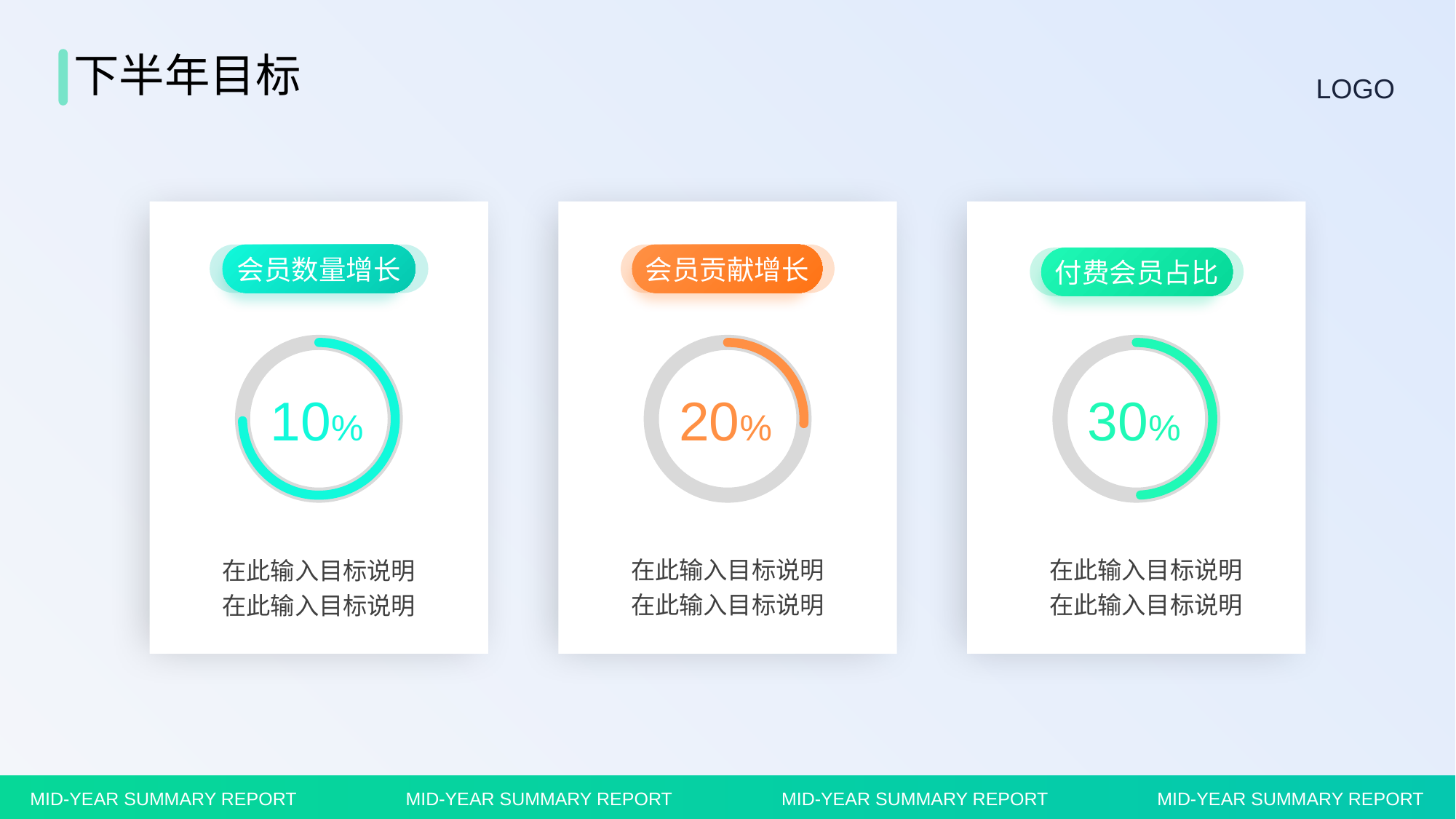

下半年目标
LOGO

会员数量增长

10%
在此输入目标说明
在此输入目标说明

会员贡献增长

20%
在此输入目标说明
在此输入目标说明

付费会员占比

30%
在此输入目标说明
在此输入目标说明
MID-YEAR SUMMARY REPORT
MID-YEAR SUMMARY REPORT
MID-YEAR SUMMARY REPORT
MID-YEAR SUMMARY REPORT